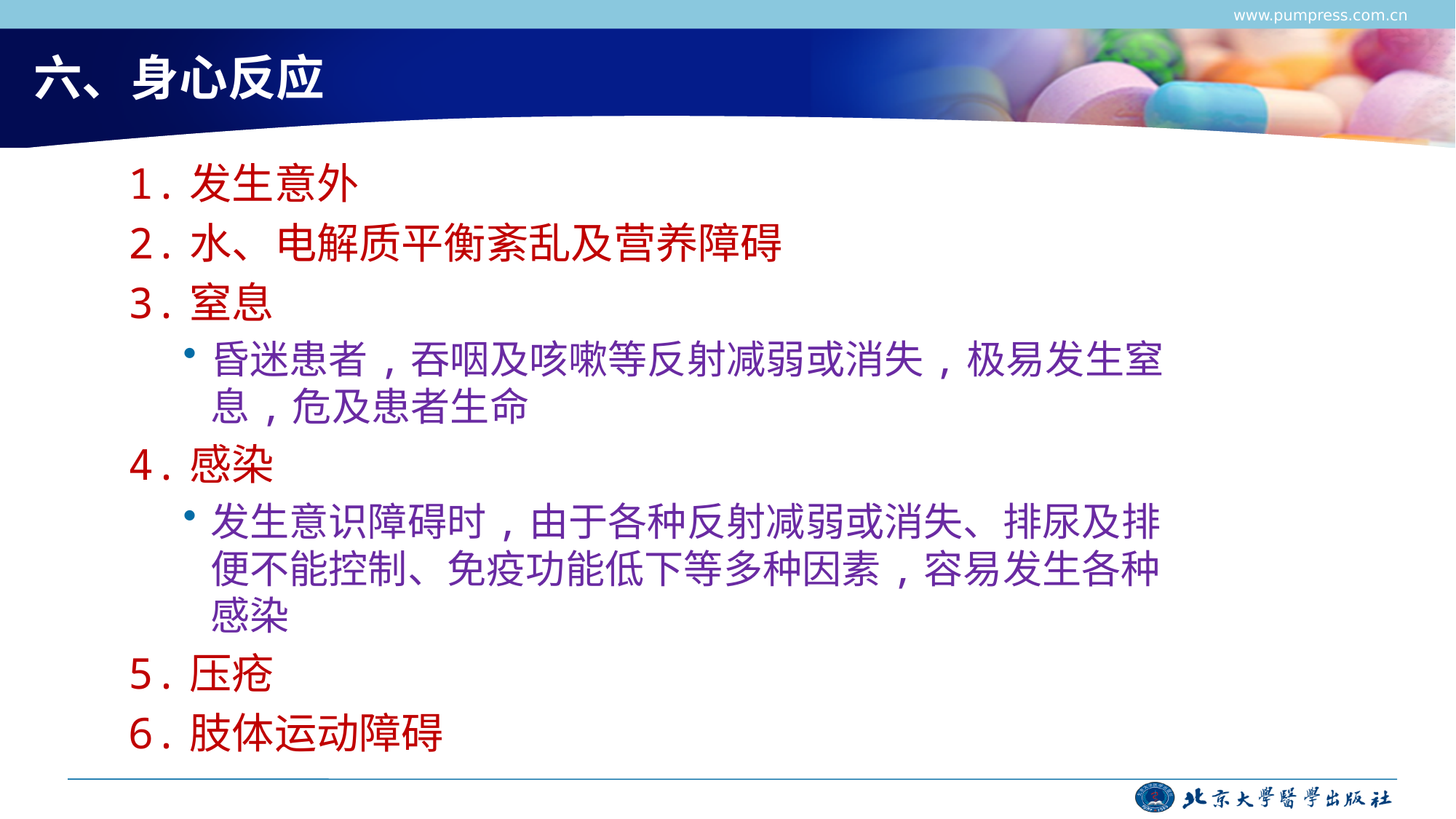

www.pumpress.com.cn
# 六、身心反应
1.发生意外
2.水、电解质平衡紊乱及营养障碍
3.窒息
昏迷患者,吞咽及咳嗽等反射减弱或消失,极易发生窒息,危及患者生命
4.感染
发生意识障碍时,由于各种反射减弱或消失、排尿及排便不能控制、免疫功能低下等多种因素,容易发生各种感染
5.压疮
6.肢体运动障碍